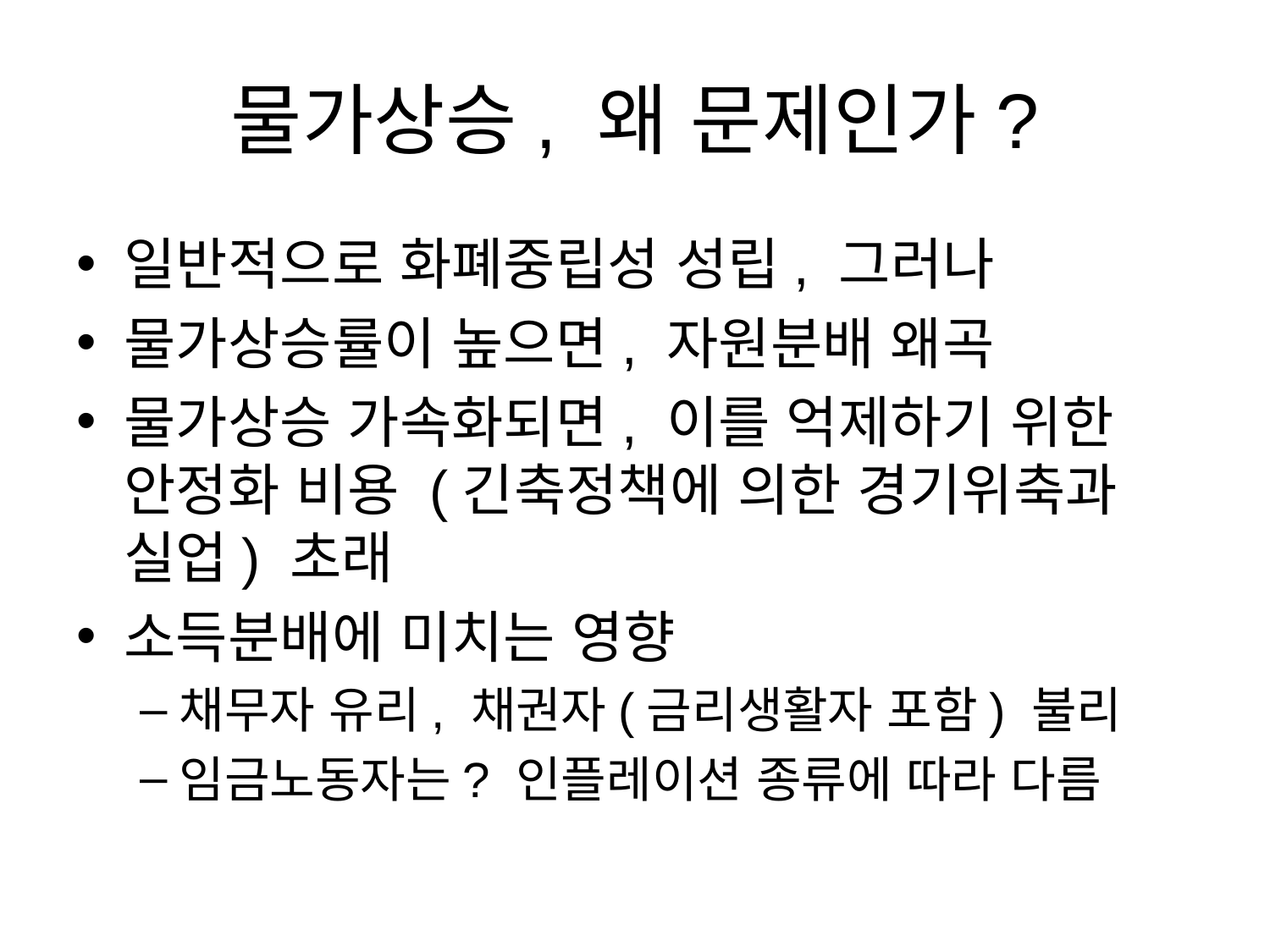

# 물가상승, 왜 문제인가?
일반적으로 화폐중립성 성립, 그러나
물가상승률이 높으면, 자원분배 왜곡
물가상승 가속화되면, 이를 억제하기 위한 안정화 비용 (긴축정책에 의한 경기위축과 실업) 초래
소득분배에 미치는 영향
채무자 유리, 채권자(금리생활자 포함) 불리
임금노동자는? 인플레이션 종류에 따라 다름